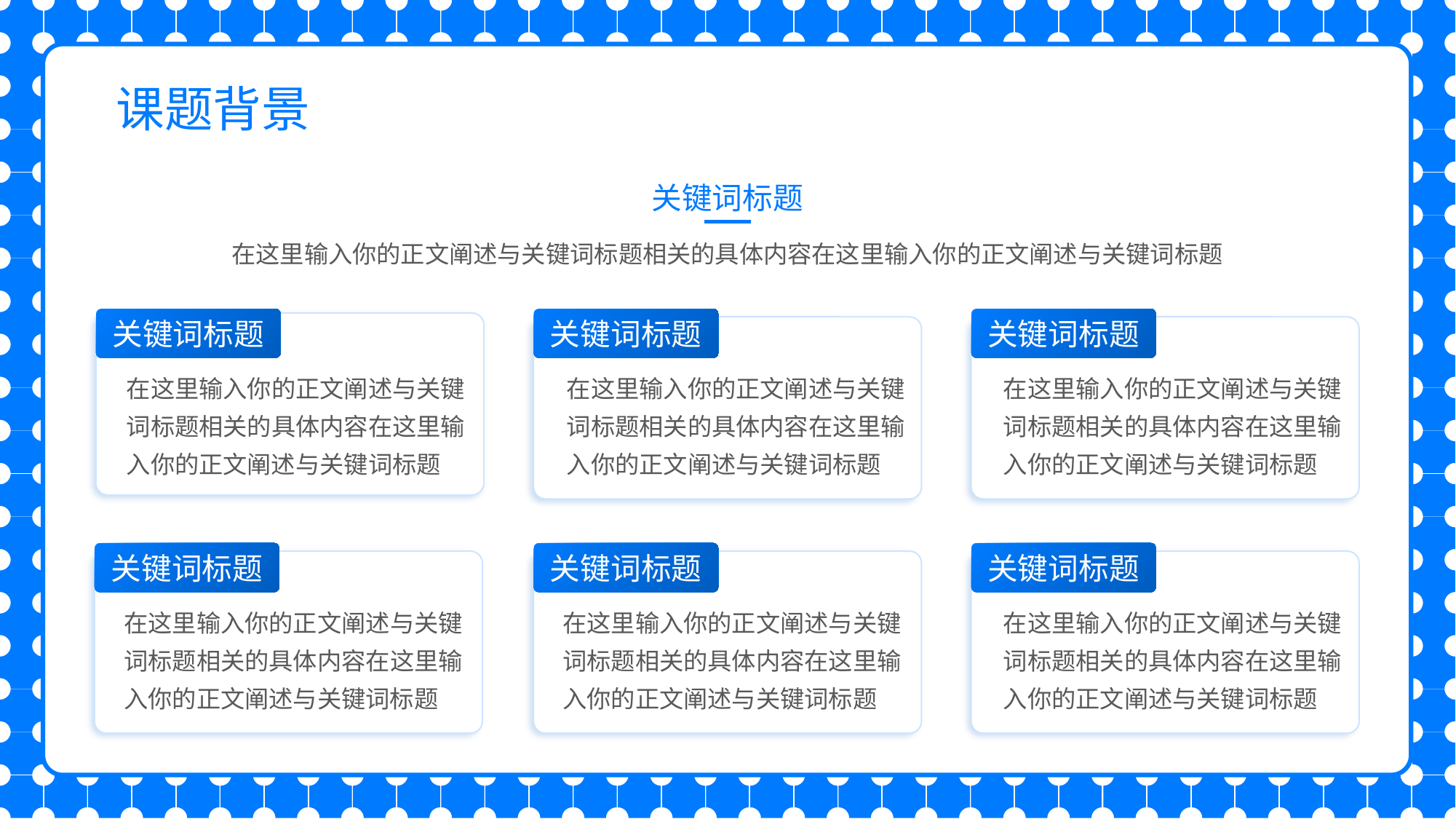

课题背景
关键词标题
在这里输入你的正文阐述与关键词标题相关的具体内容在这里输入你的正文阐述与关键词标题
关键词标题
关键词标题
关键词标题

在这里输入你的正文阐述与关键词标题相关的具体内容在这里输入你的正文阐述与关键词标题
在这里输入你的正文阐述与关键词标题相关的具体内容在这里输入你的正文阐述与关键词标题
在这里输入你的正文阐述与关键词标题相关的具体内容在这里输入你的正文阐述与关键词标题
关键词标题
关键词标题
关键词标题

在这里输入你的正文阐述与关键词标题相关的具体内容在这里输入你的正文阐述与关键词标题
在这里输入你的正文阐述与关键词标题相关的具体内容在这里输入你的正文阐述与关键词标题
在这里输入你的正文阐述与关键词标题相关的具体内容在这里输入你的正文阐述与关键词标题